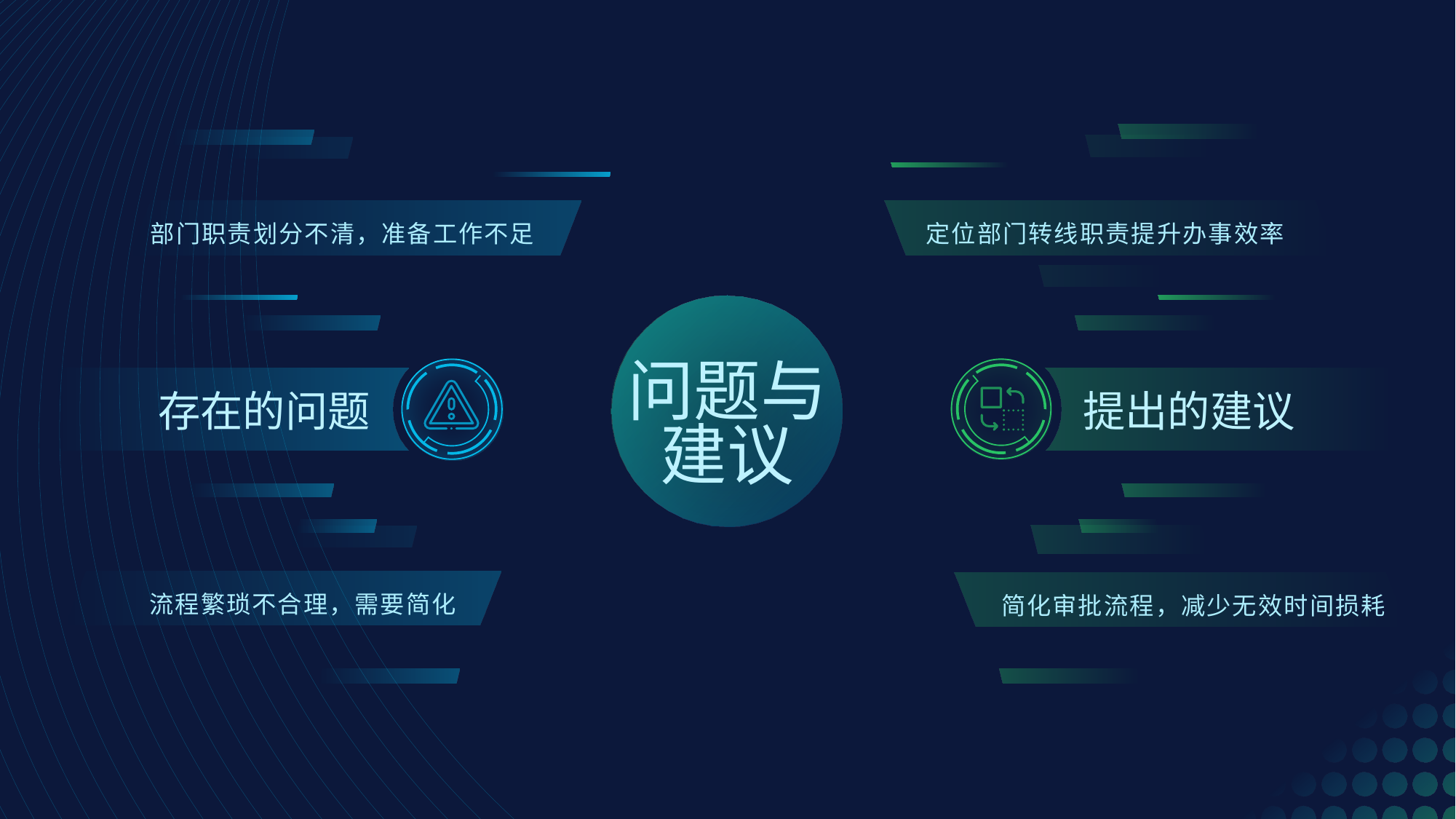

部门职责划分不清，准备工作不足
定位部门转线职责提升办事效率

问题与
建议

提出的建议

存在的问题

流程繁琐不合理，需要简化
简化审批流程，减少无效时间损耗